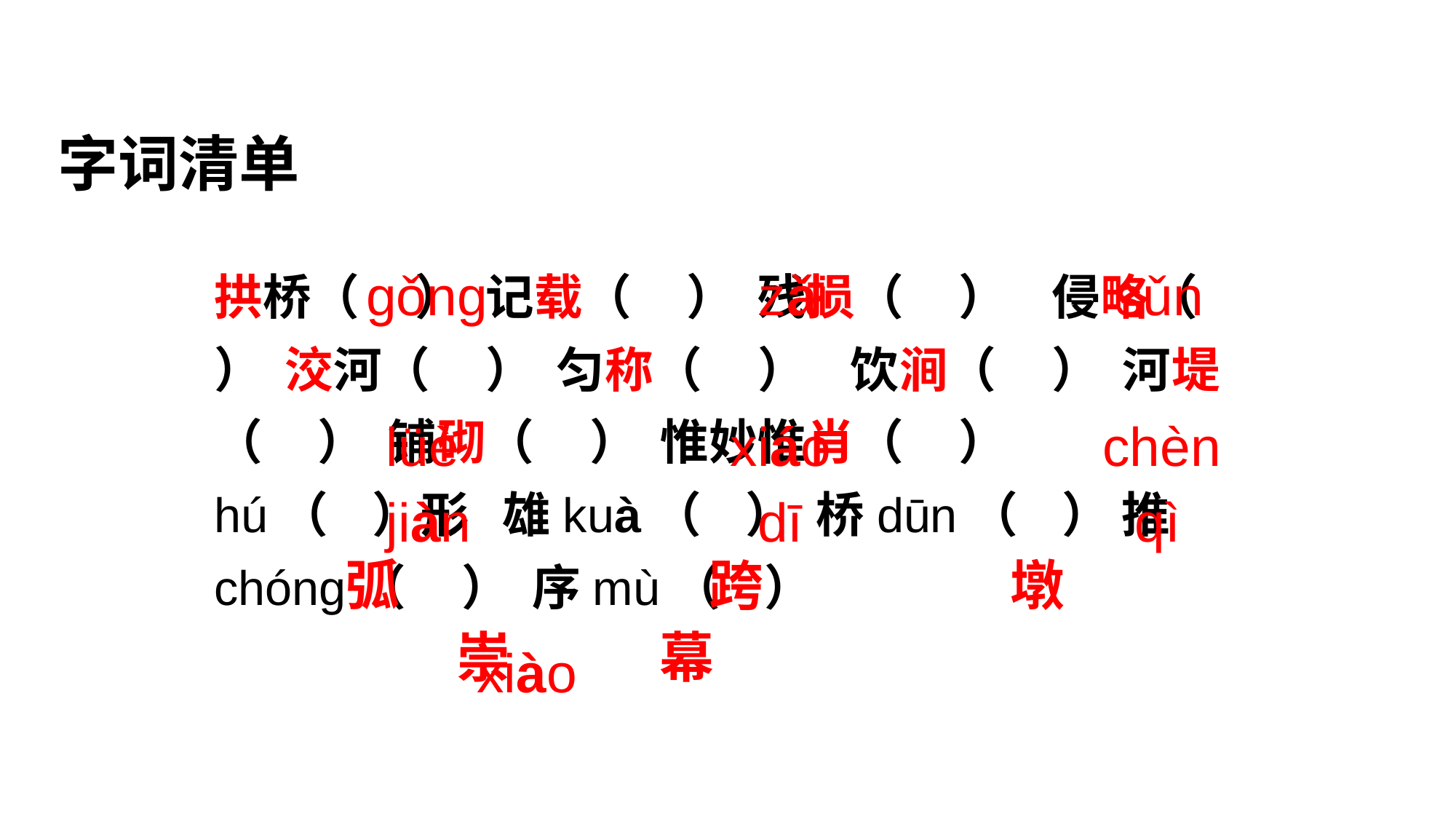

字词清单
   ɡǒnɡ                  zǎi                   sǔn
    lüè                  xiáo                  chèn
    jiàn                   dī                      qì
          xiào

拱桥（     ）  记载（     ）  残损（     ）    侵略（     ）  洨河（     ）  匀称（     ）    饮涧（     ）  河堤（     ）  铺砌（     ）  惟妙惟肖（     ）
hú（    ）形   雄kuà（    ）  桥dūn（    ） 推chónɡ（     ）  序mù（    ）
    弧                         跨                    墩
             崇            幕